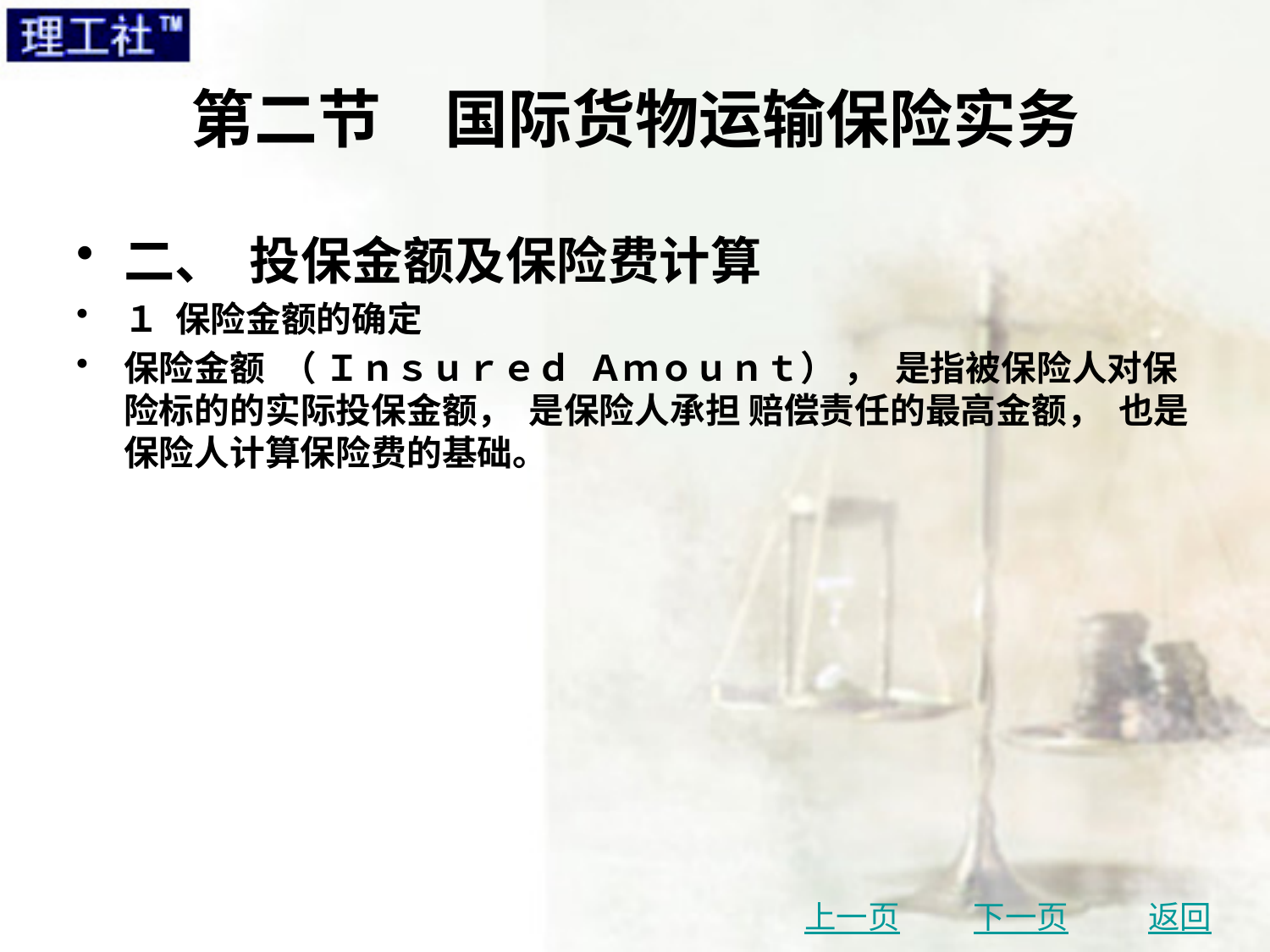

# 第二节　国际货物运输保险实务
二、  投保金额及保险费计算
１  保险金额的确定
保险金额  （ Ｉｎｓｕｒｅｄ  Ａｍｏｕｎｔ） ，  是指被保险人对保险标的的实际投保金额，  是保险人承担 赔偿责任的最高金额，  也是保险人计算保险费的基础。

上一页
下一页
返回